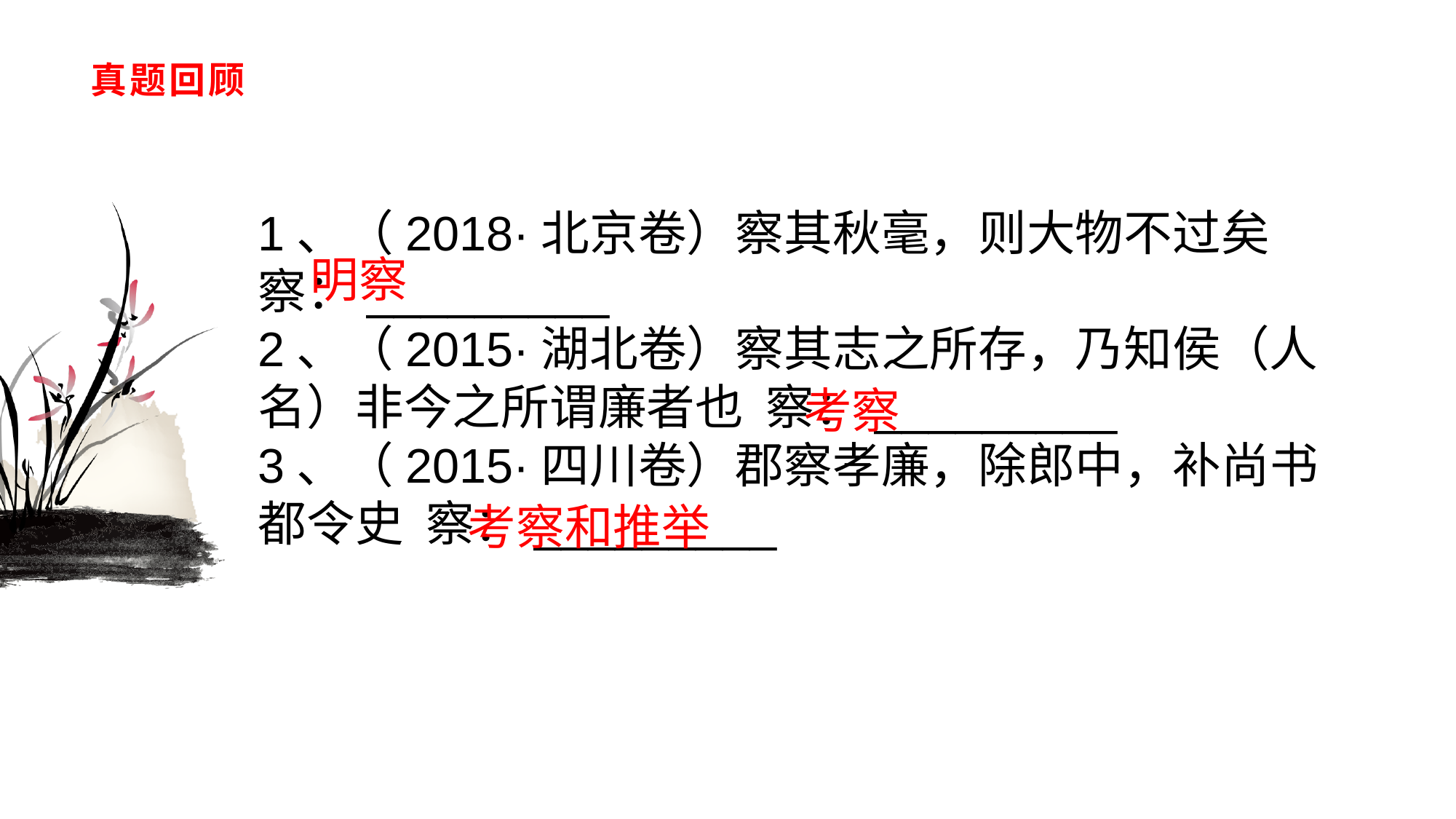

# 真题回顾
1、（2018·北京卷）察其秋毫，则大物不过矣　察：_________
2、（2015·湖北卷）察其志之所存，乃知侯（人名）非今之所谓廉者也  察：_________
3、（2015·四川卷）郡察孝廉，除郎中，补尚书都令史  察：_________
明察
考察
考察和推举